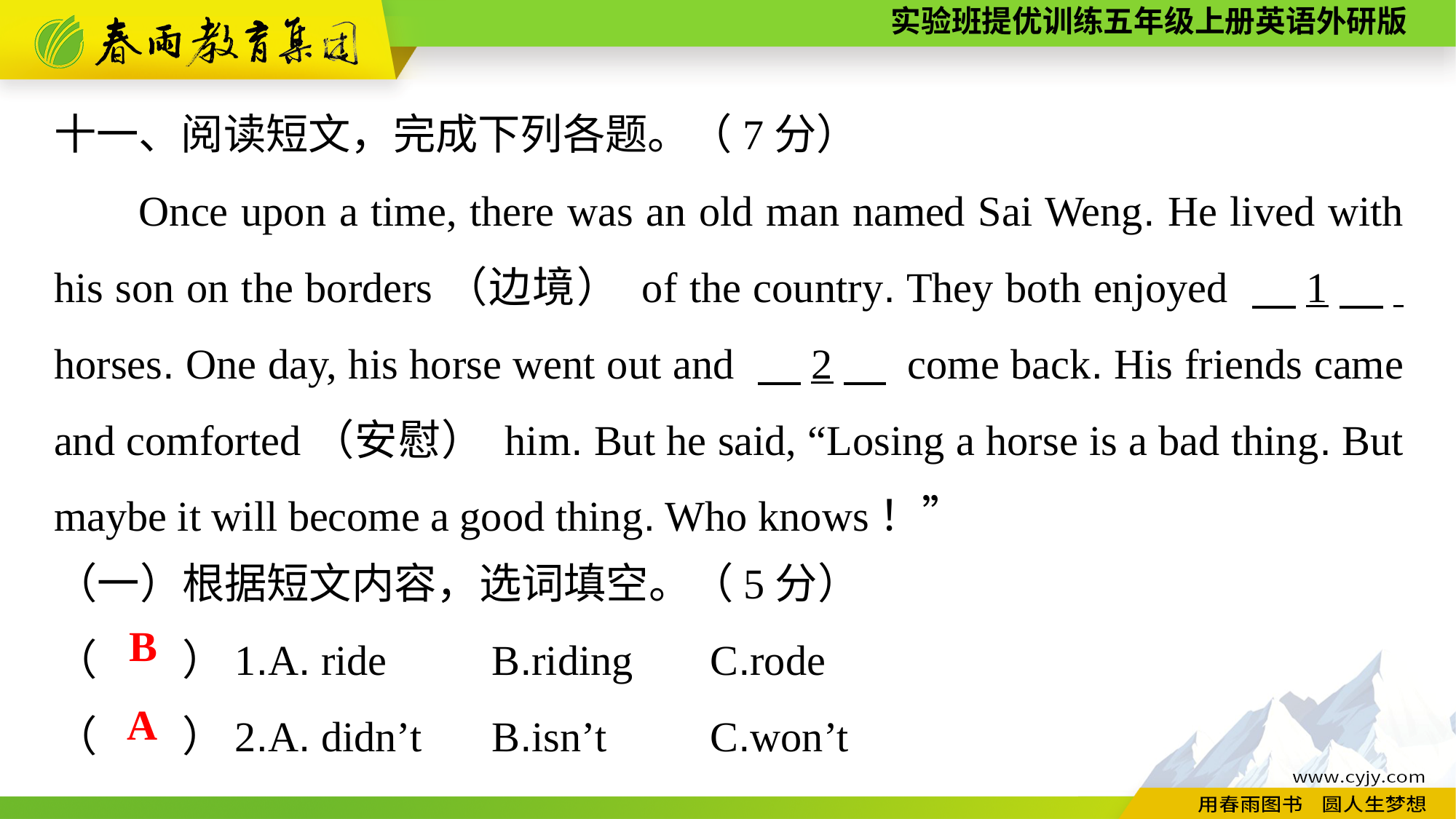

十一、阅读短文，完成下列各题。（7分）
Once upon a time, there was an old man named Sai Weng. He lived with his son on the borders（边境） of the country. They both enjoyed 　1　. horses. One day, his horse went out and 　2　 come back. His friends came and comforted（安慰） him. But he said, “Losing a horse is a bad thing. But maybe it will become a good thing. Who knows！”
（一）根据短文内容，选词填空。（5分）
（　　）1.A. ride	B.riding	C.rode
（　　）2.A. didn’t	B.isn’t	C.won’t
B
A